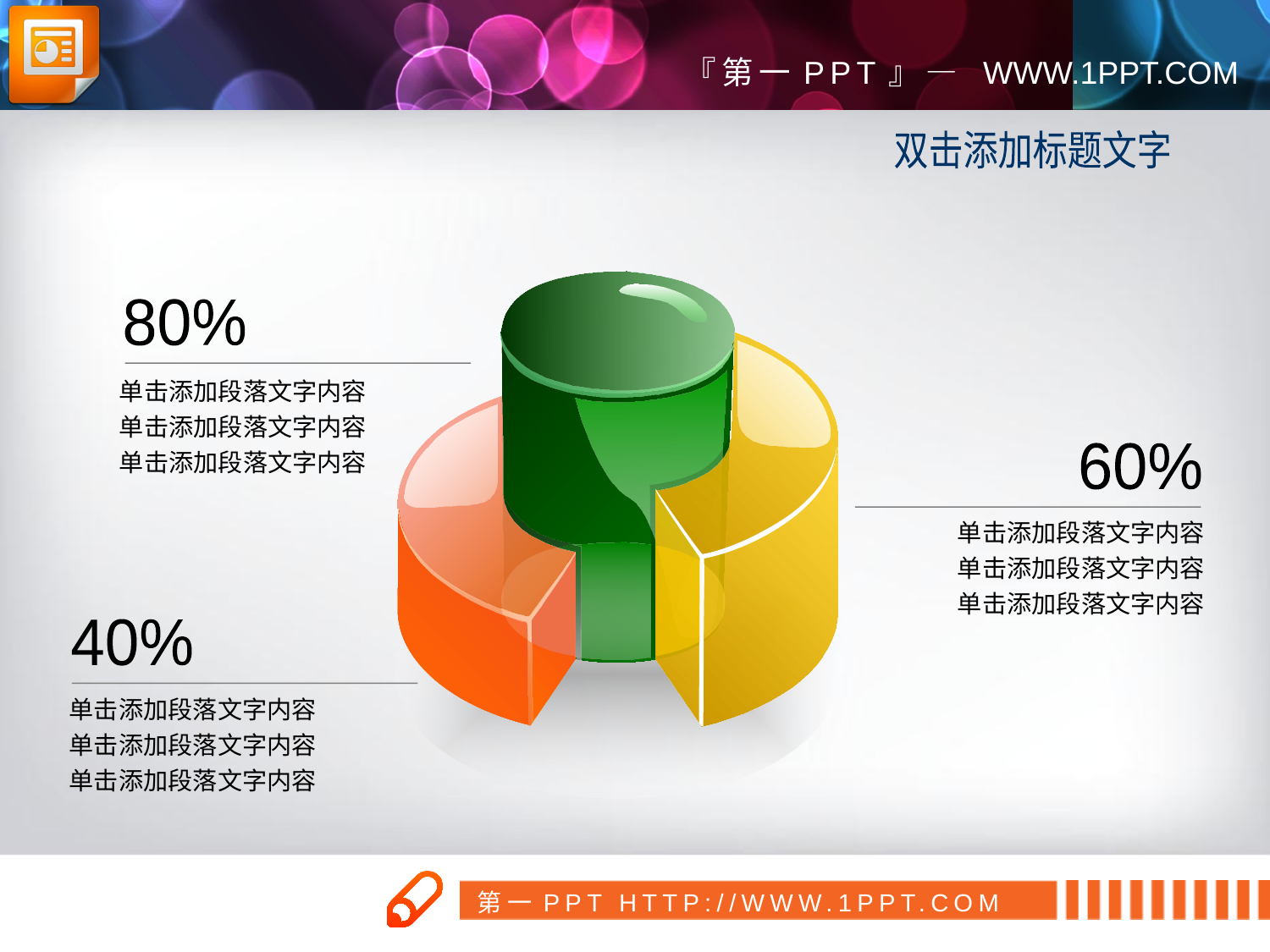

双击添加标题文字

80%

单击添加段落文字内容
单击添加段落文字内容
单击添加段落文字内容

60%

单击添加段落文字内容
单击添加段落文字内容
单击添加段落文字内容

40%

单击添加段落文字内容
单击添加段落文字内容
单击添加段落文字内容